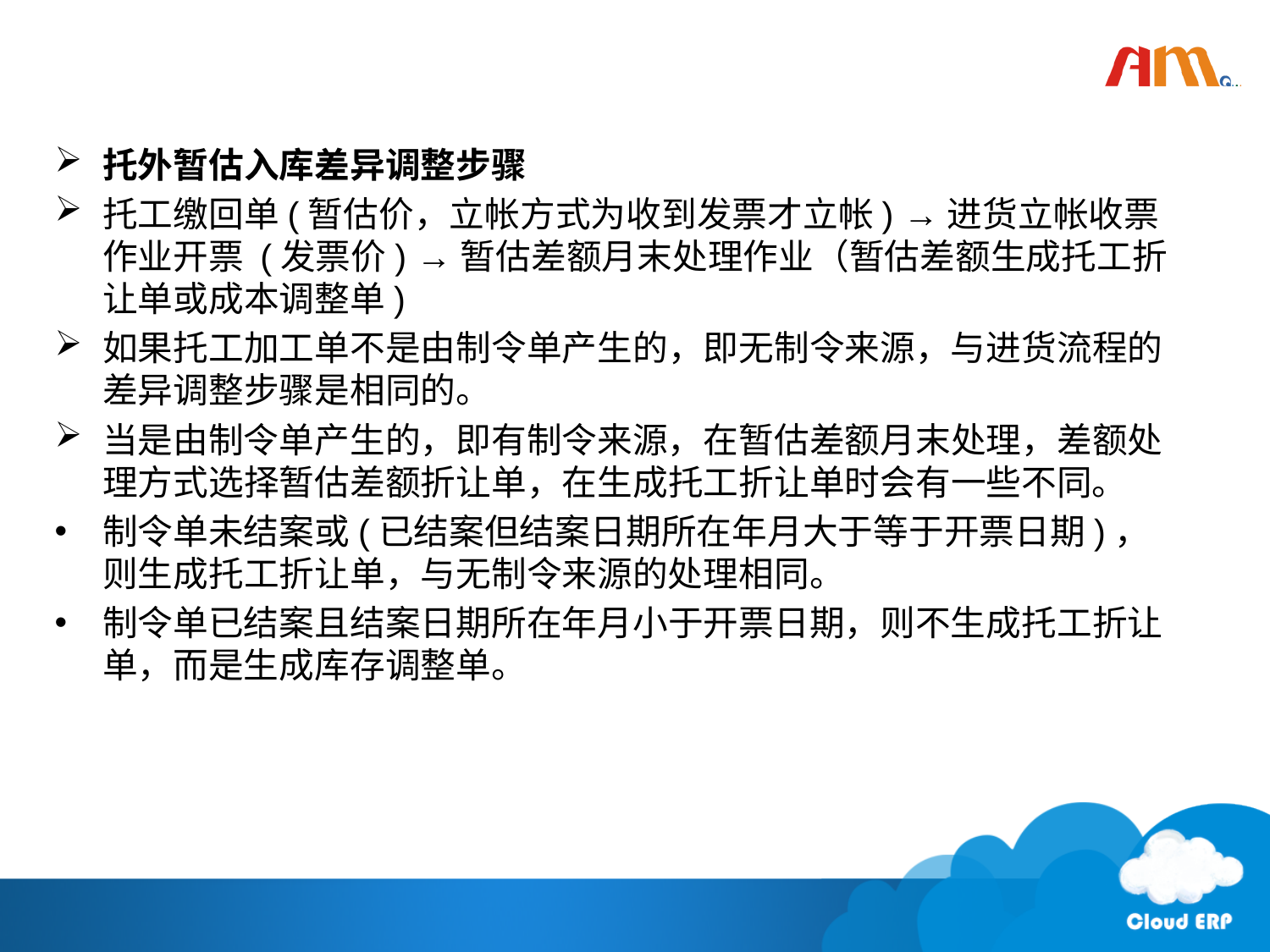

#
托外暂估入库差异调整步骤
托工缴回单(暂估价，立帐方式为收到发票才立帐) →进货立帐收票作业开票 (发票价) →暂估差额月末处理作业（暂估差额生成托工折让单或成本调整单)
如果托工加工单不是由制令单产生的，即无制令来源，与进货流程的差异调整步骤是相同的。
当是由制令单产生的，即有制令来源，在暂估差额月末处理，差额处理方式选择暂估差额折让单，在生成托工折让单时会有一些不同。
制令单未结案或(已结案但结案日期所在年月大于等于开票日期)，则生成托工折让单，与无制令来源的处理相同。
制令单已结案且结案日期所在年月小于开票日期，则不生成托工折让单，而是生成库存调整单。